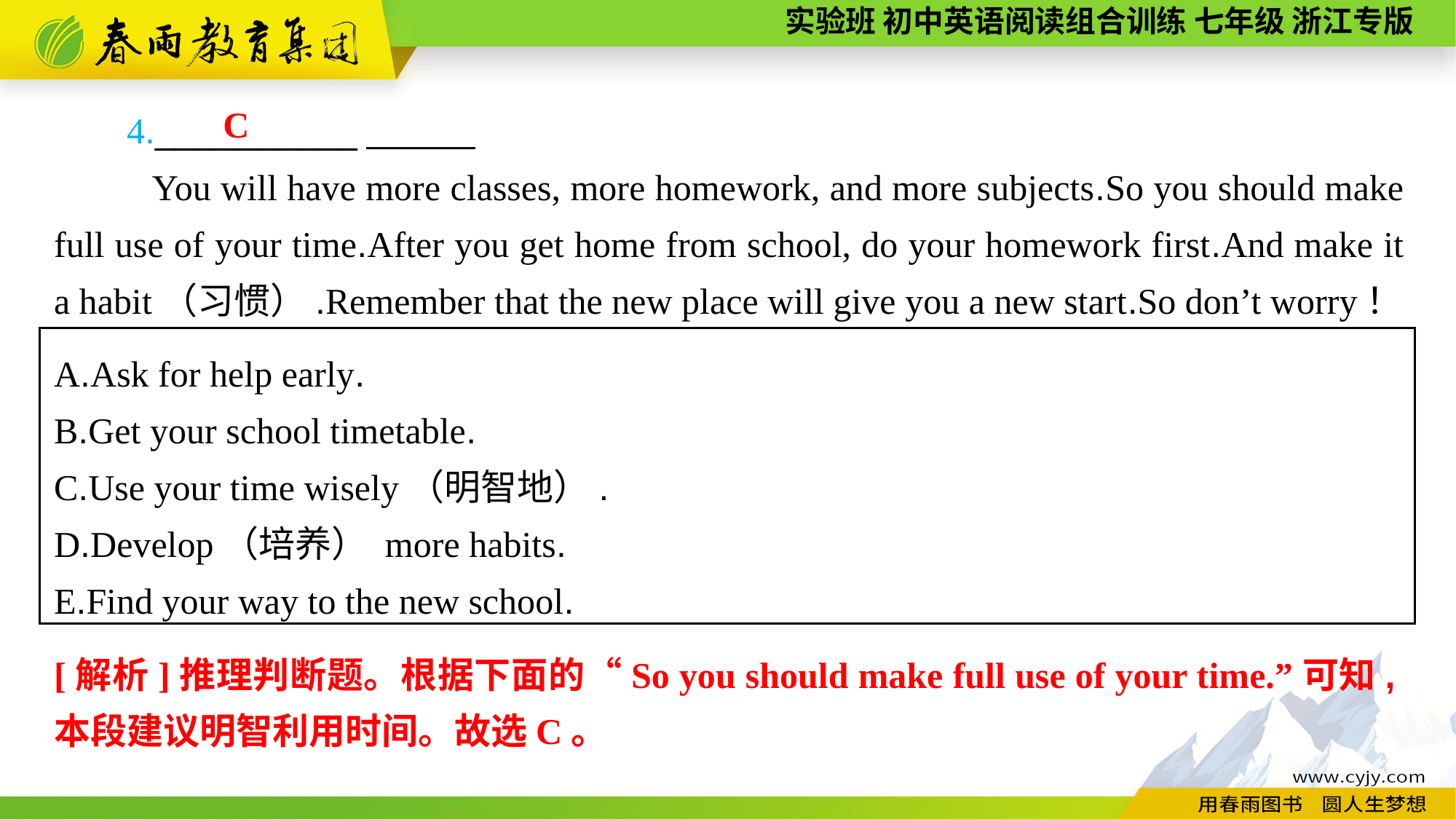

4.__________
          You will have more classes, more homework, and more subjects.So you should make full use of your time.After you get home from school, do your homework first.And make it a habit（习惯）.Remember that the new place will give you a new start.So don’t worry！
C

A.Ask for help early.
B.Get your school timetable.
C.Use your time wisely（明智地）.
D.Develop（培养） more habits.
E.Find your way to the new school.
[解析]推理判断题。根据下面的“So you should make full use of your time.”可知,本段建议明智利用时间。故选C。